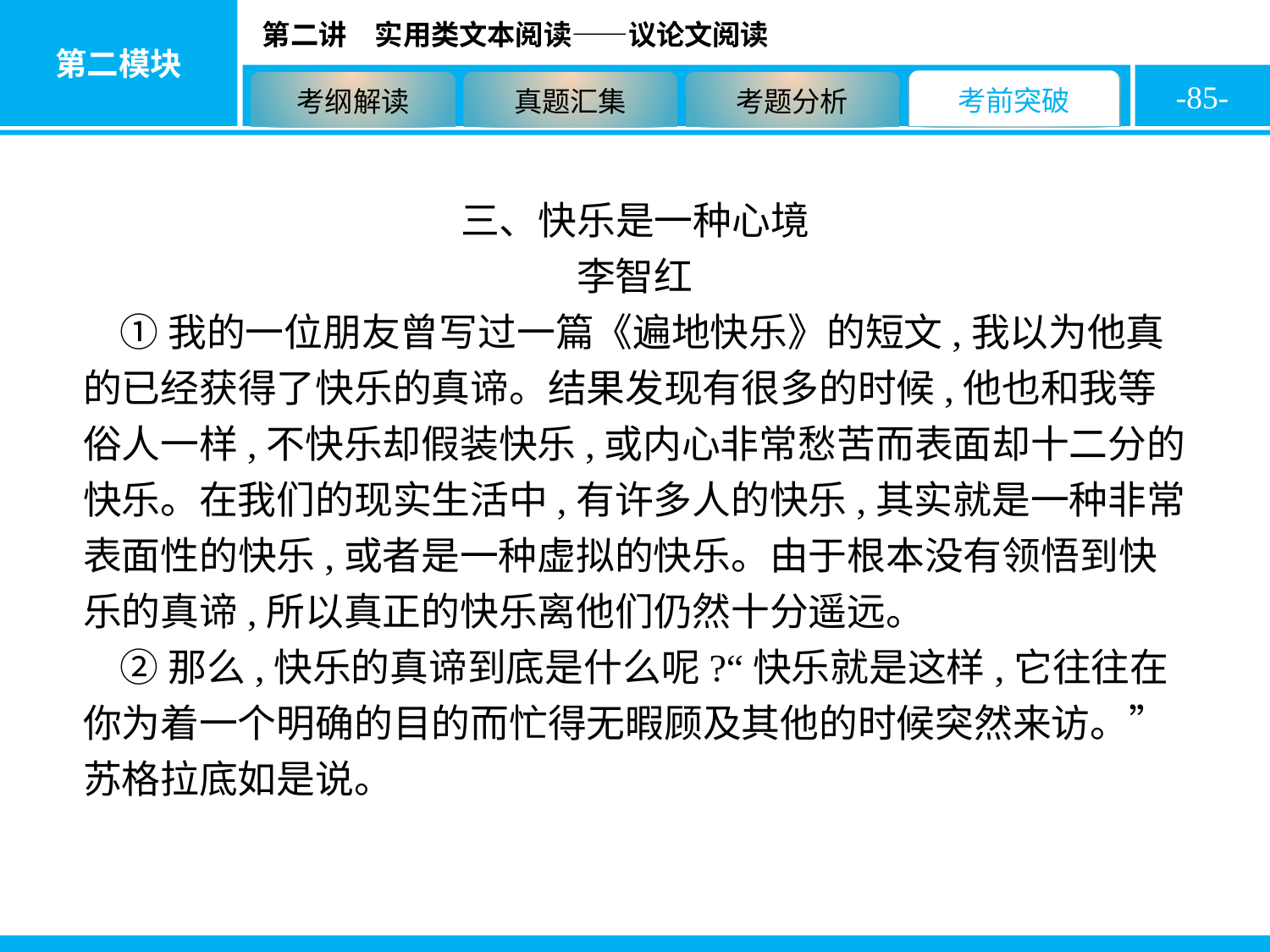

-85-
三、快乐是一种心境
李智红
①我的一位朋友曾写过一篇《遍地快乐》的短文,我以为他真的已经获得了快乐的真谛。结果发现有很多的时候,他也和我等俗人一样,不快乐却假装快乐,或内心非常愁苦而表面却十二分的快乐。在我们的现实生活中,有许多人的快乐,其实就是一种非常表面性的快乐,或者是一种虚拟的快乐。由于根本没有领悟到快乐的真谛,所以真正的快乐离他们仍然十分遥远。
②那么,快乐的真谛到底是什么呢?“快乐就是这样,它往往在你为着一个明确的目的而忙得无暇顾及其他的时候突然来访。”苏格拉底如是说。